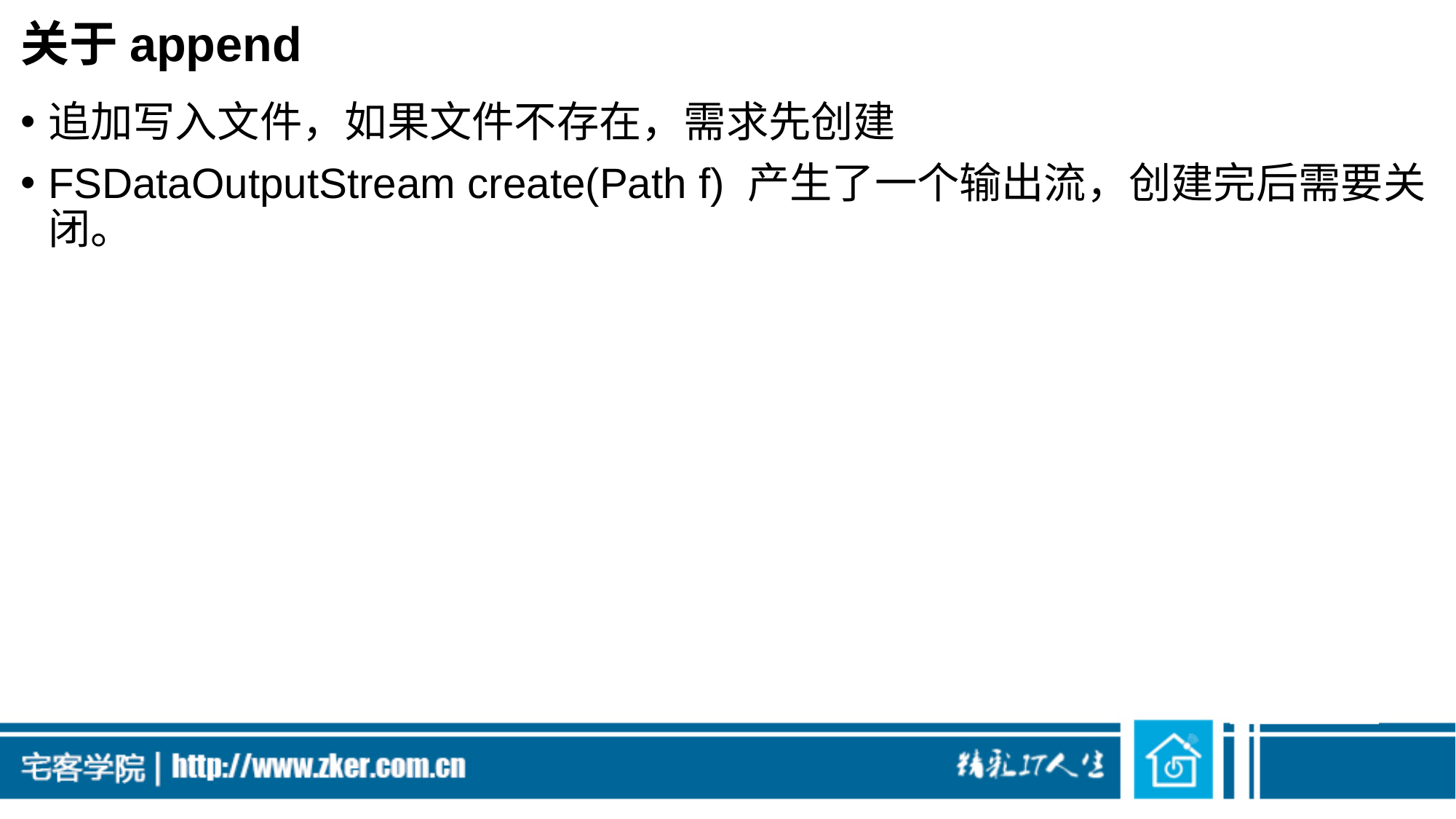

# 关于append
追加写入文件，如果文件不存在，需求先创建
FSDataOutputStream create(Path f) 产生了一个输出流，创建完后需要关闭。